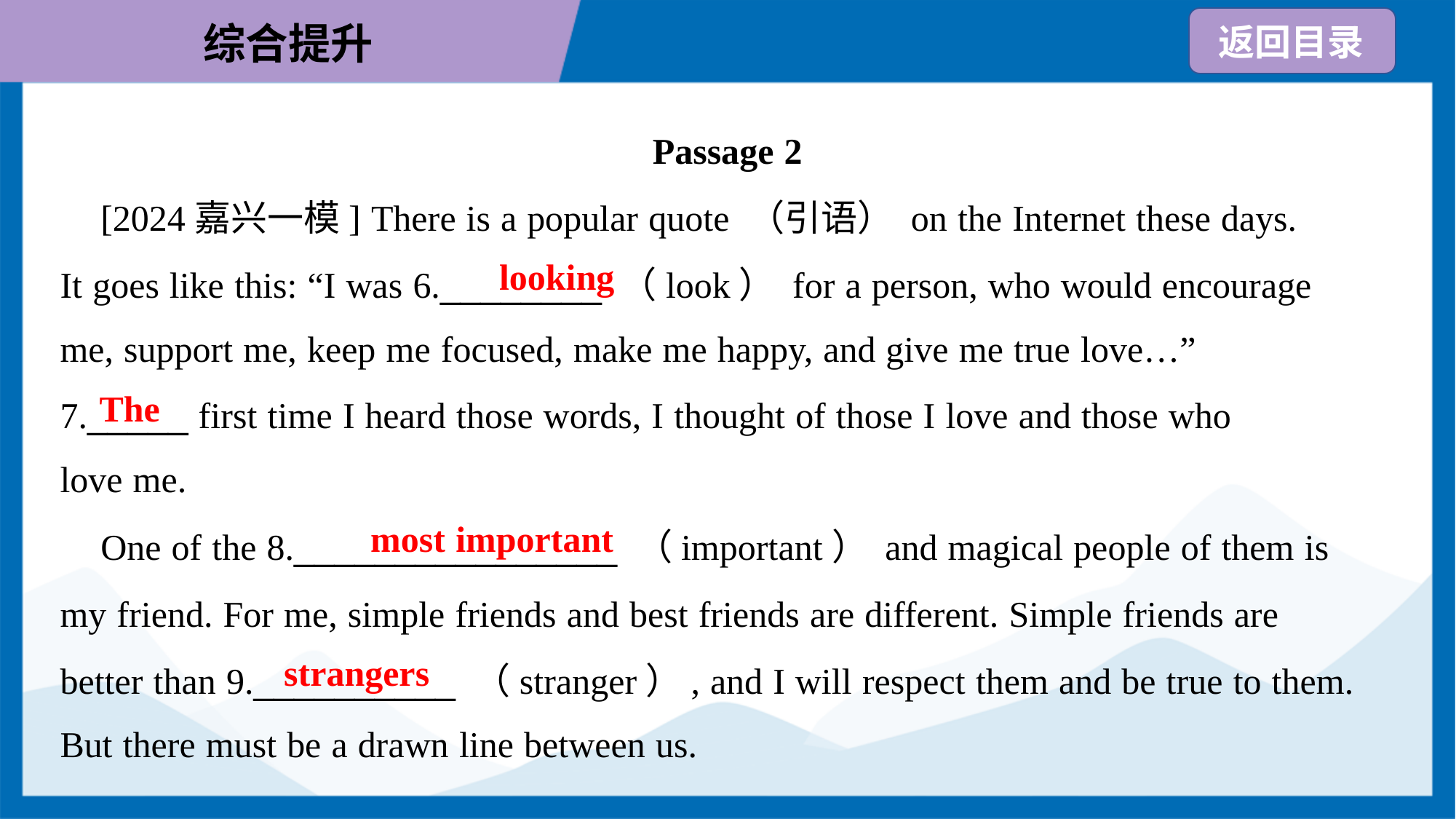

Passage 2
    [2024嘉兴一模] There is a popular quote （引语） on the Internet these days.
It goes like this: “I was 6.________ （look） for a person, who would encourage
me, support me, keep me focused, make me happy, and give me true love…”
looking
The
7._____ first time I heard those words, I thought of those I love and those who
love me.
most important
    One of the 8.________________ （important） and magical people of them is
my friend. For me, simple friends and best friends are different. Simple friends are
better than 9.__________ （stranger）, and I will respect them and be true to them.
But there must be a drawn line between us.
strangers